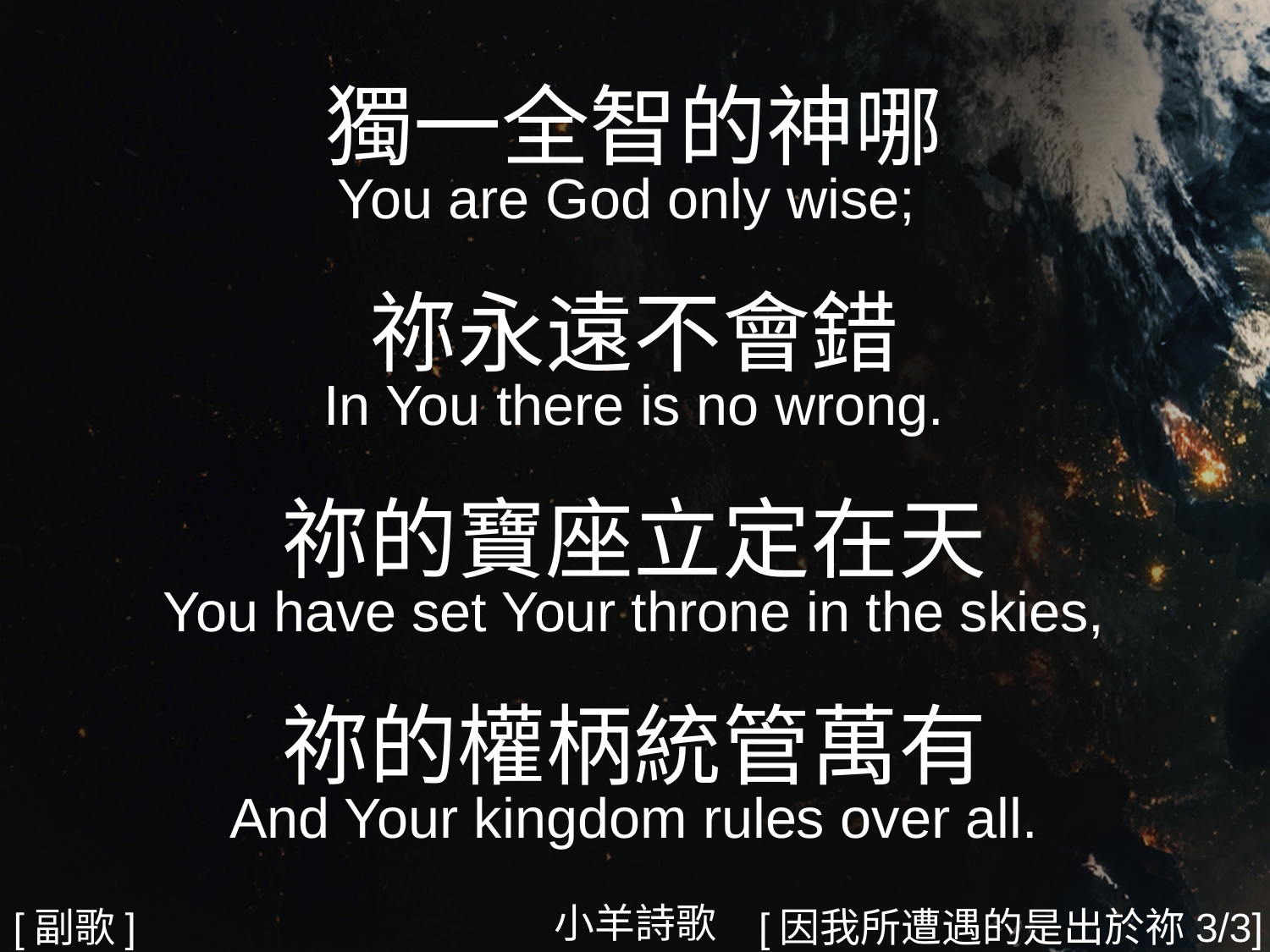

獨一全智的神哪
You are God only wise;

祢永遠不會錯
 In You there is no wrong.

祢的寶座立定在天
You have set Your throne in the skies,

祢的權柄統管萬有
And Your kingdom rules over all.

#

小羊詩歌
[副歌]
[因我所遭遇的是出於祢3/3]